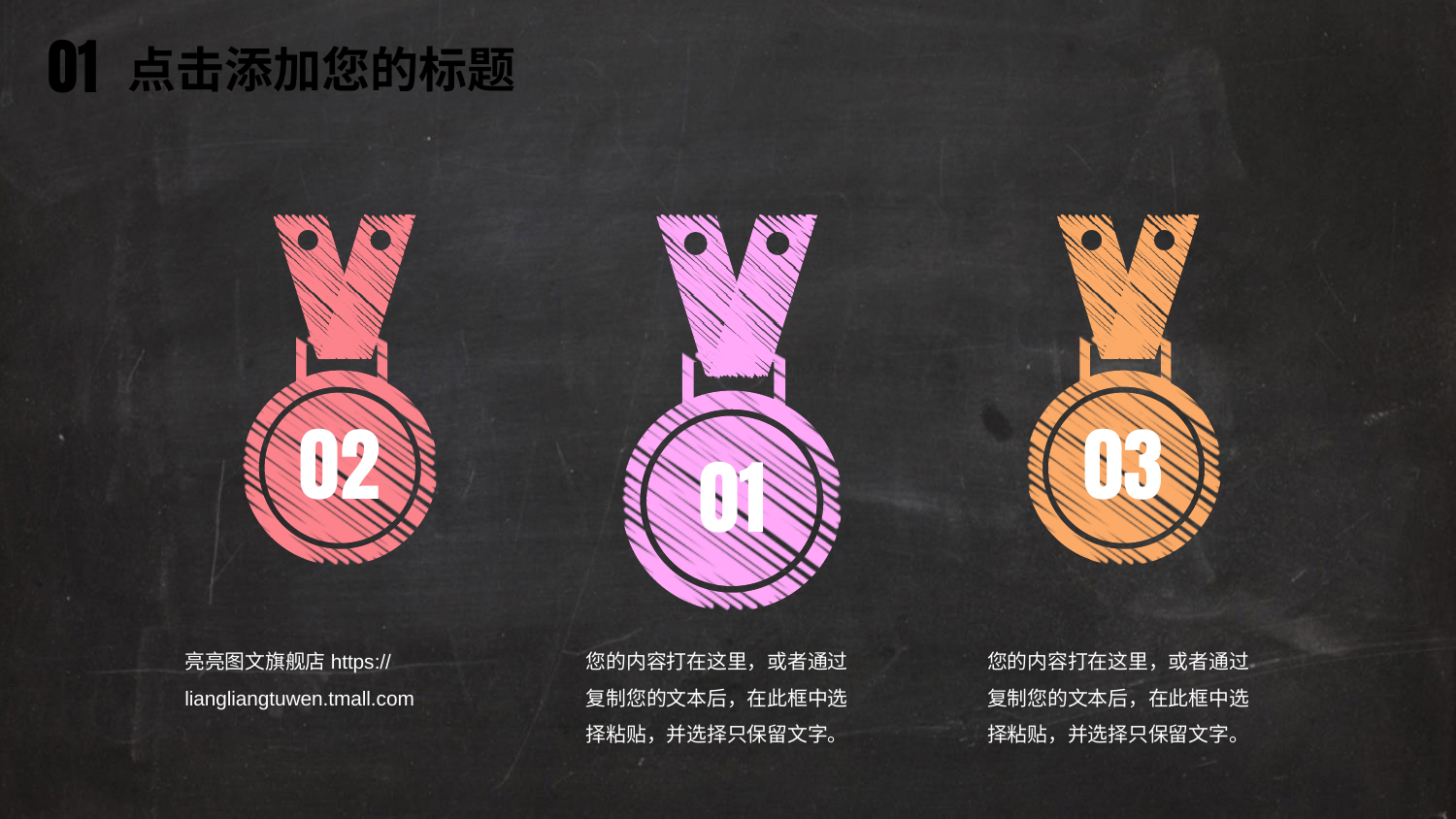

01
点击添加您的标题

02

03

01
亮亮图文旗舰店https://liangliangtuwen.tmall.com
您的内容打在这里，或者通过复制您的文本后，在此框中选择粘贴，并选择只保留文字。
您的内容打在这里，或者通过复制您的文本后，在此框中选择粘贴，并选择只保留文字。